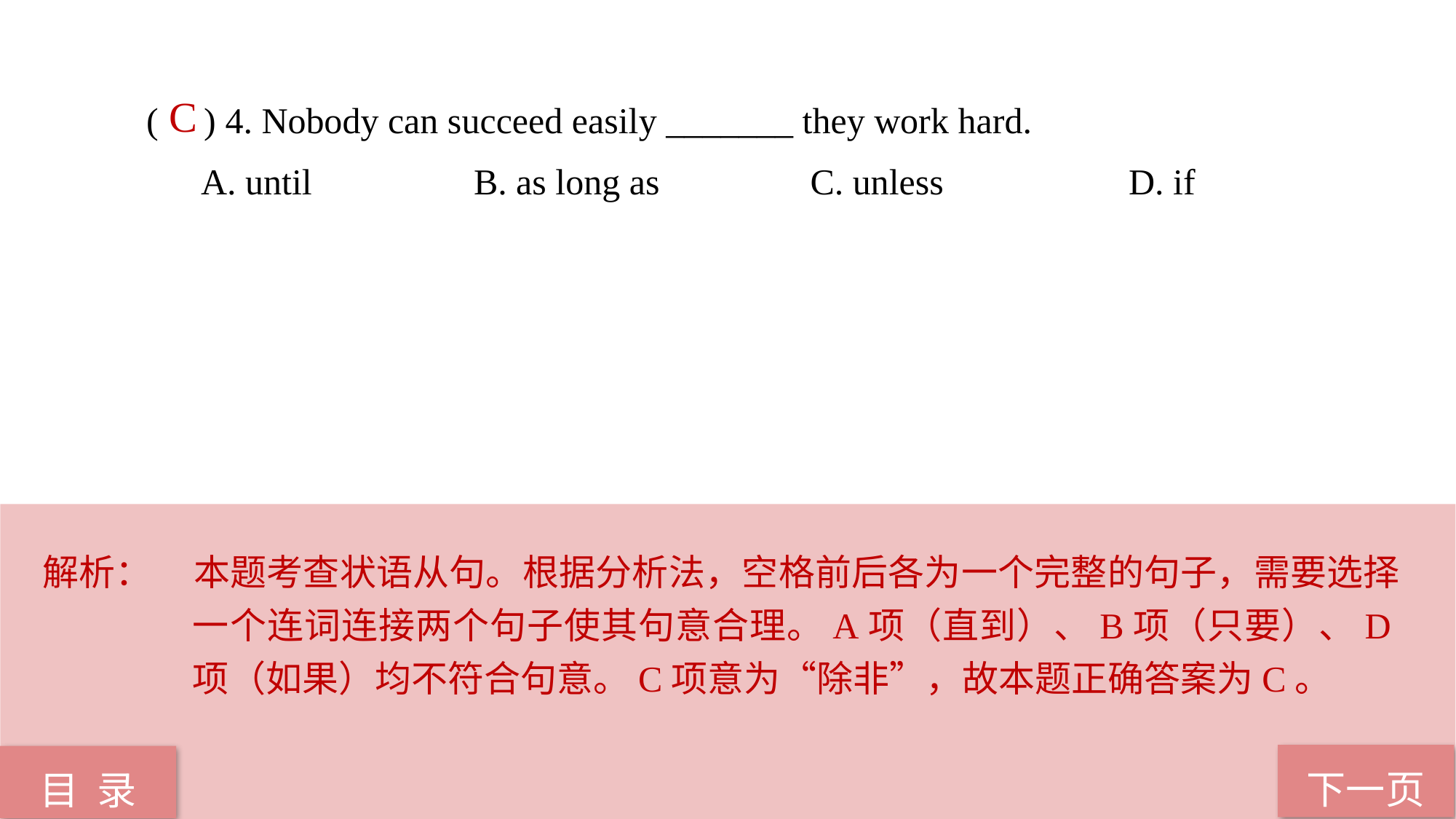

(     ) 4. Nobody can succeed easily _______ they work hard.
A. until 		B. as long as		 C. unless 		D. if
  C
解析：	本题考查状语从句。根据分析法，空格前后各为一个完整的句子，需要选择一个连词连接两个句子使其句意合理。A项（直到）、B项（只要）、D项（如果）均不符合句意。C项意为“除非”，故本题正确答案为C。